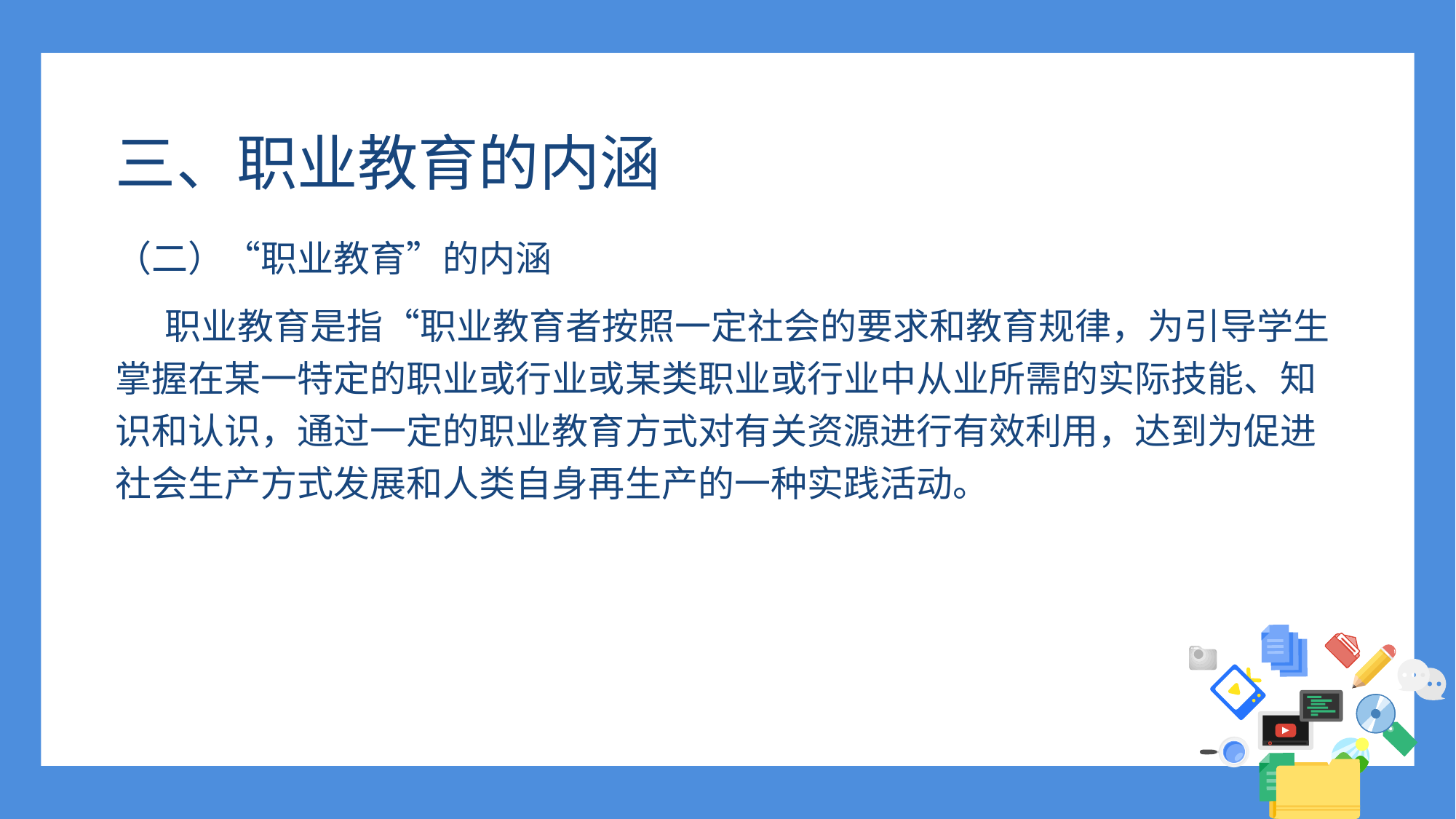

# 三、职业教育的内涵
（二）“职业教育”的内涵
     职业教育是指“职业教育者按照一定社会的要求和教育规律，为引导学生掌握在某一特定的职业或行业或某类职业或行业中从业所需的实际技能、知识和认识，通过一定的职业教育方式对有关资源进行有效利用，达到为促进社会生产方式发展和人类自身再生产的一种实践活动。